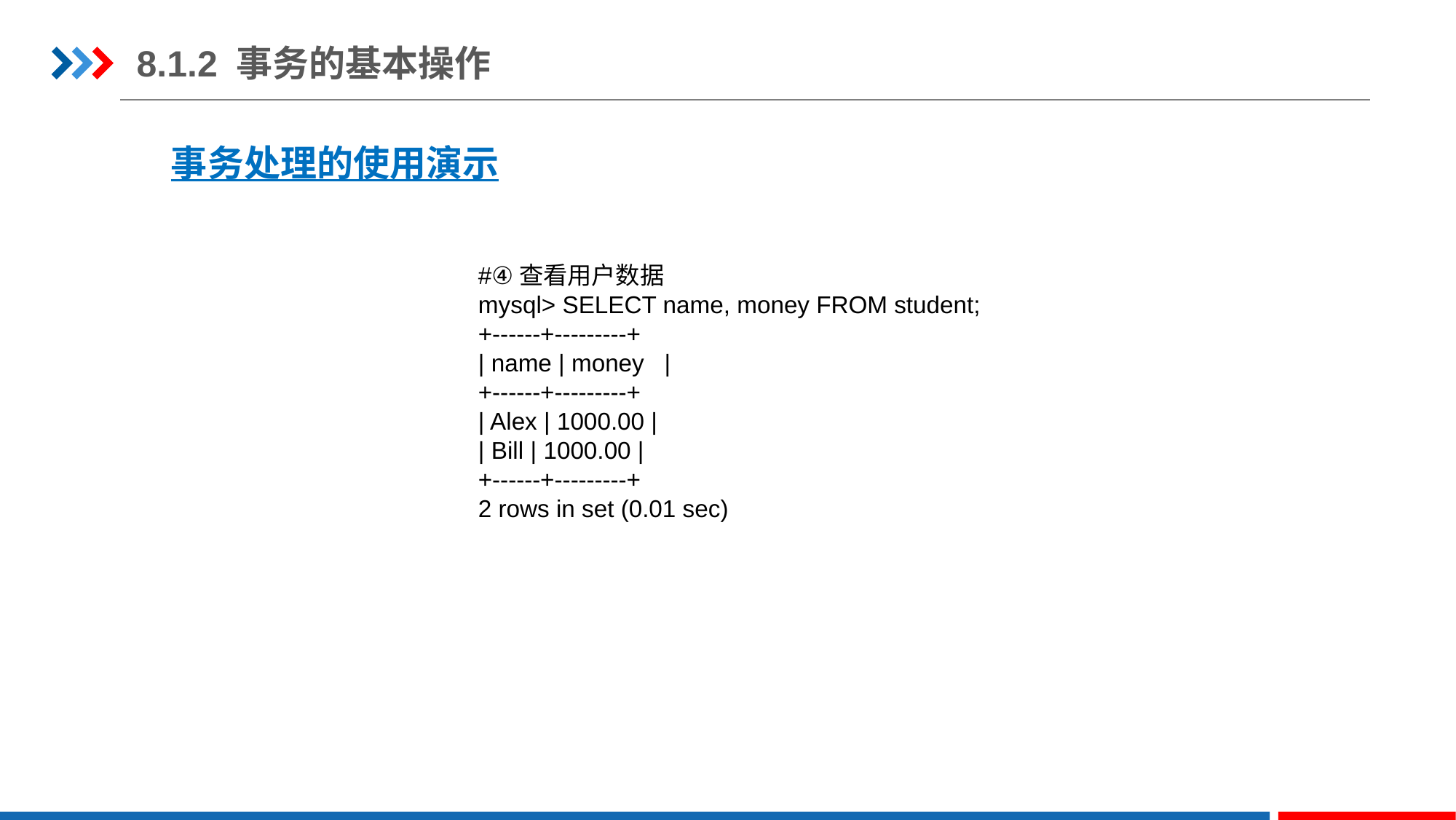

8.1.2 事务的基本操作
事务处理的使用演示
#④查看用户数据
mysql> SELECT name, money FROM student;
+------+---------+
| name | money   |
+------+---------+
| Alex | 1000.00 |
| Bill | 1000.00 |
+------+---------+
2 rows in set (0.01 sec)